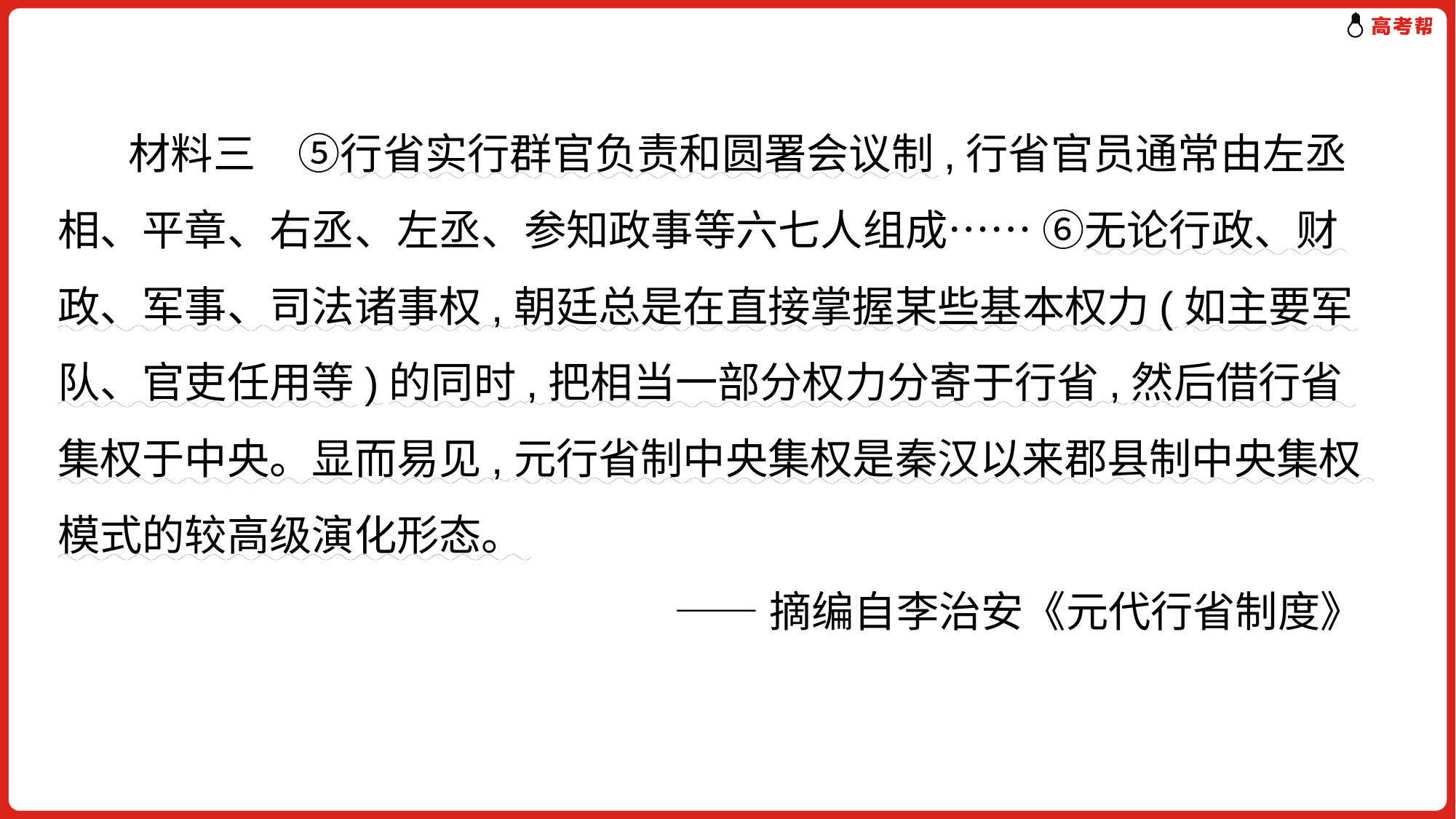

材料三　⑤行省实行群官负责和圆署会议制,行省官员通常由左丞相、平章、右丞、左丞、参知政事等六七人组成…… ⑥无论行政、财政、军事、司法诸事权,朝廷总是在直接掌握某些基本权力(如主要军队、官吏任用等)的同时,把相当一部分权力分寄于行省,然后借行省集权于中央。显而易见,元行省制中央集权是秦汉以来郡县制中央集权模式的较高级演化形态。
——摘编自李治安《元代行省制度》